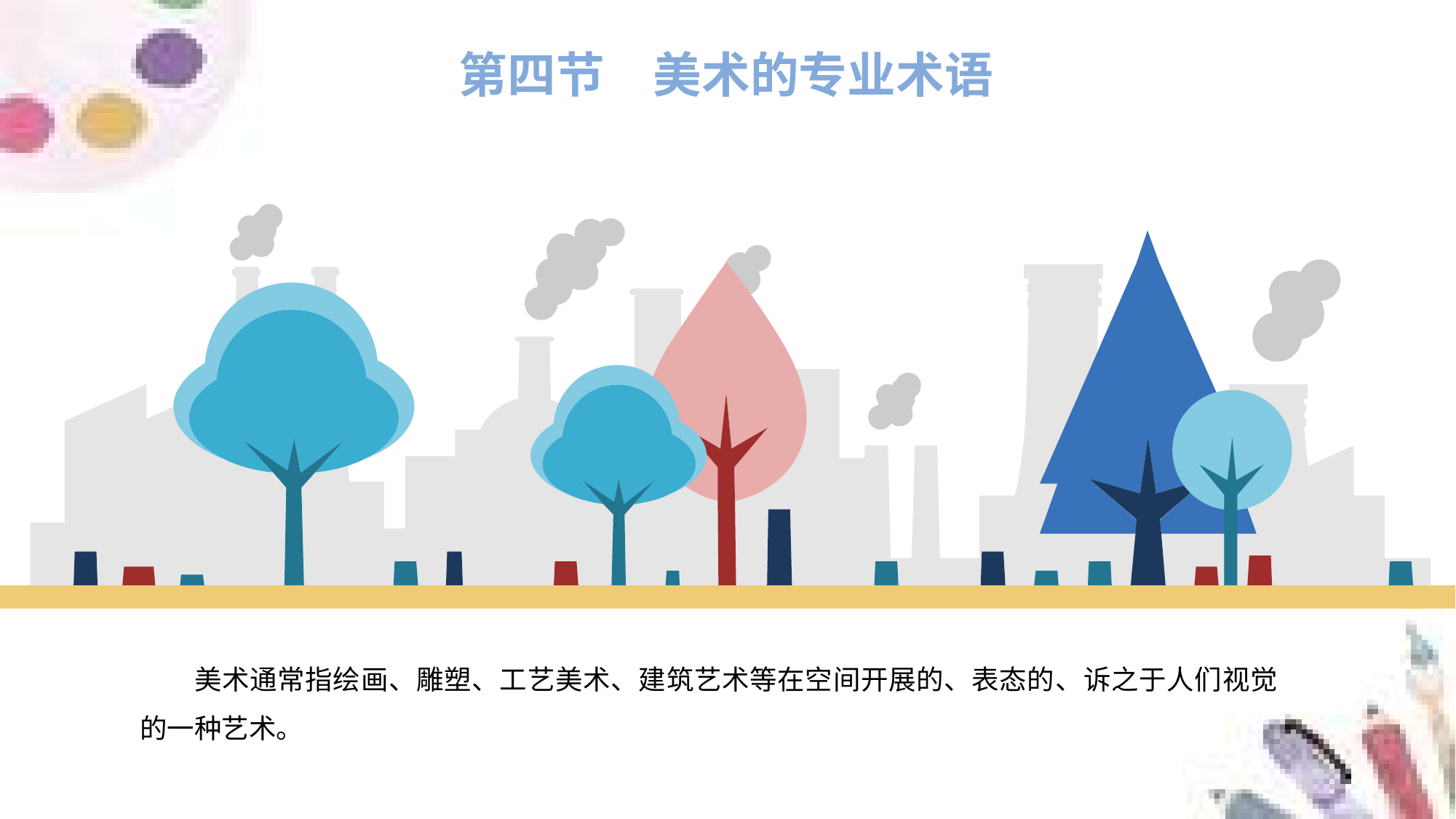

第四节　美术的专业术语

美术通常指绘画、雕塑、工艺美术、建筑艺术等在空间开展的、表态的、诉之于人们视觉的一种艺术。